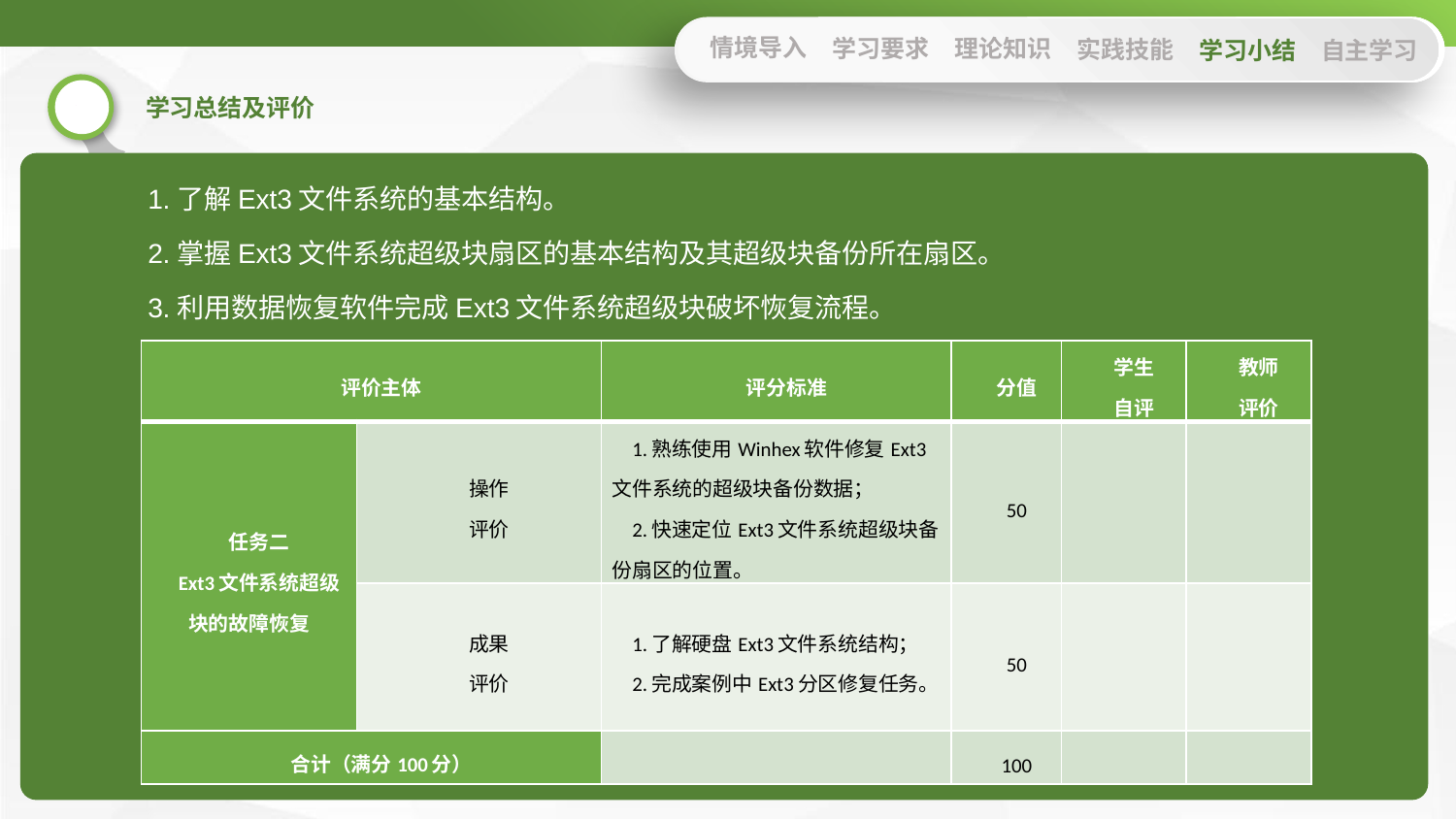

情境导入
学习要求
理论知识
实践技能
学习小结
自主学习
1.了解Ext3文件系统的基本结构。
2.掌握Ext3文件系统超级块扇区的基本结构及其超级块备份所在扇区。
3.利用数据恢复软件完成Ext3文件系统超级块破坏恢复流程。
| 评价主体 |  | 评分标准 | 分值 | 学生 自评 | 教师 评价 |
| --- | --- | --- | --- | --- | --- |
| 任务二 Ext3文件系统超级块的故障恢复 | 操作 评价 | 1.熟练使用Winhex软件修复Ext3文件系统的超级块备份数据； 2.快速定位Ext3文件系统超级块备份扇区的位置。 | 50 |  |  |
|  | 成果 评价 | 1.了解硬盘Ext3文件系统结构； 2.完成案例中Ext3分区修复任务。 | 50 |  |  |
| 合计（满分100分） |  |  | 100 |  |  |